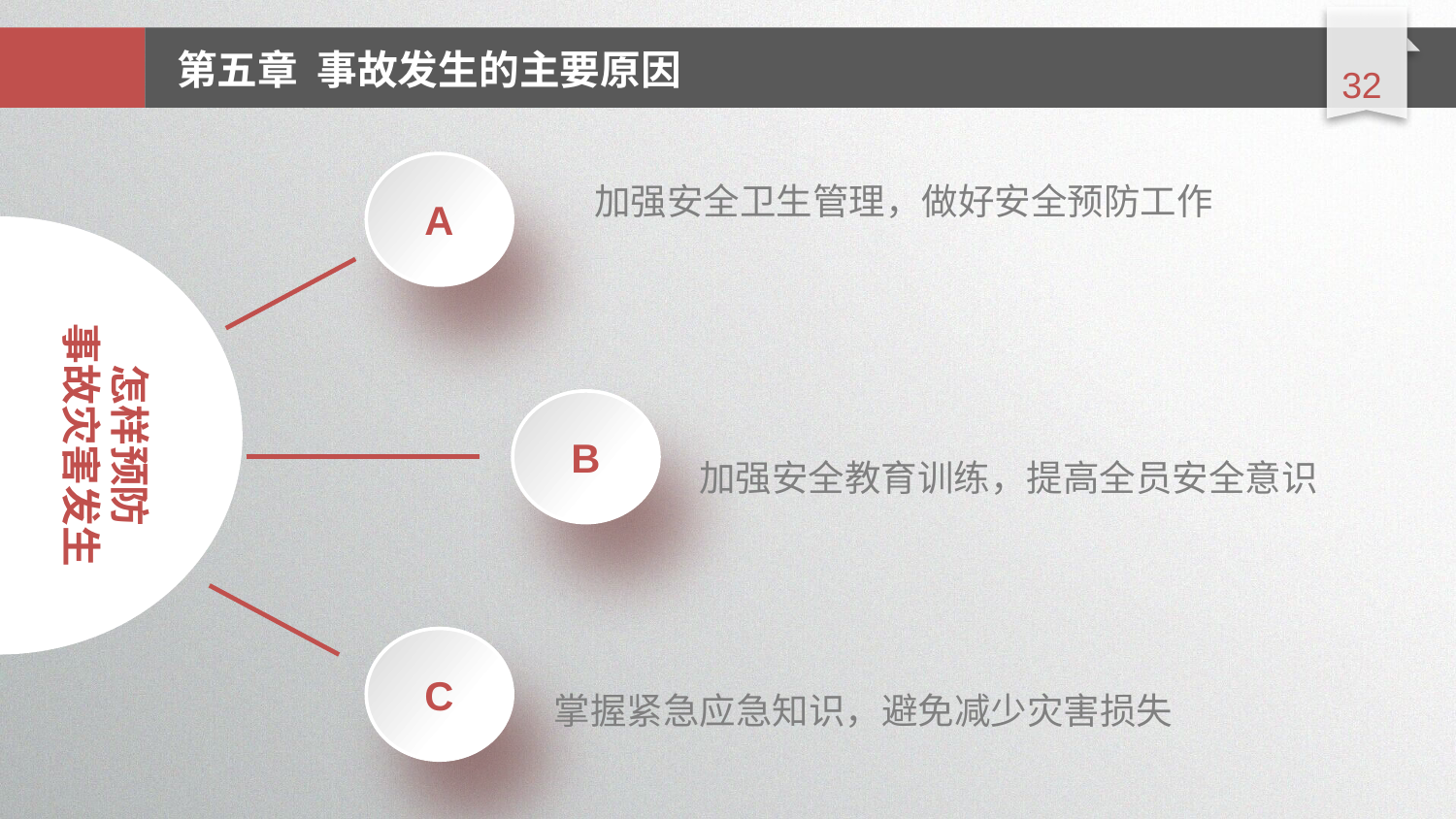

延时符
第五章  事故发生的主要原因
A
加强安全卫生管理，做好安全预防工作

怎样预防
事故灾害发生
B
加强安全教育训练，提高全员安全意识
C
掌握紧急应急知识，避免减少灾害损失